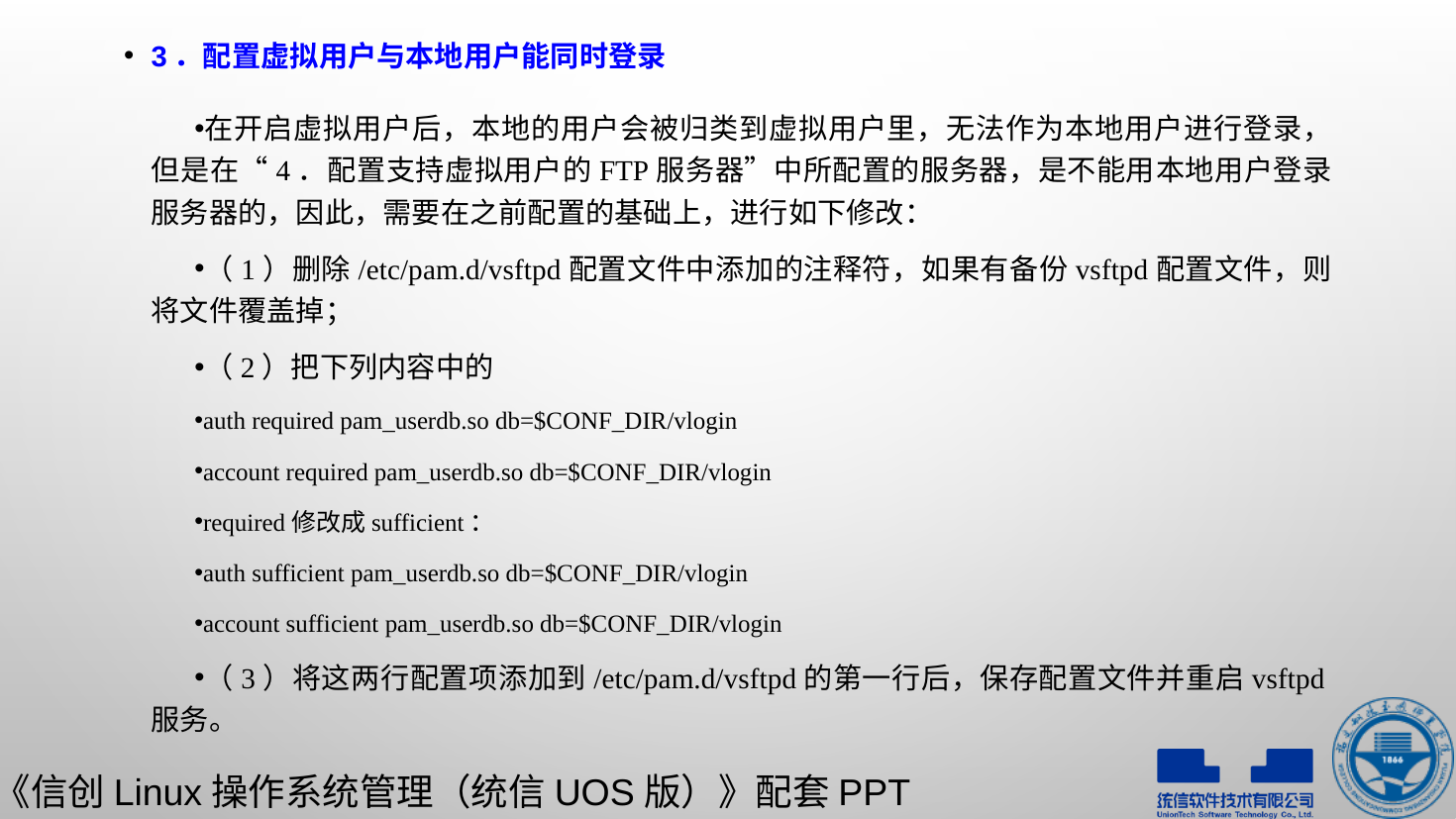

3．配置虚拟用户与本地用户能同时登录
在开启虚拟用户后，本地的用户会被归类到虚拟用户里，无法作为本地用户进行登录，但是在“4．配置支持虚拟用户的FTP服务器”中所配置的服务器，是不能用本地用户登录服务器的，因此，需要在之前配置的基础上，进行如下修改：
（1）删除/etc/pam.d/vsftpd配置文件中添加的注释符，如果有备份vsftpd配置文件，则将文件覆盖掉；
（2）把下列内容中的
auth required pam_userdb.so db=$CONF_DIR/vlogin
account required pam_userdb.so db=$CONF_DIR/vlogin
required修改成sufficient：
auth sufficient pam_userdb.so db=$CONF_DIR/vlogin
account sufficient pam_userdb.so db=$CONF_DIR/vlogin
（3）将这两行配置项添加到/etc/pam.d/vsftpd的第一行后，保存配置文件并重启vsftpd服务。